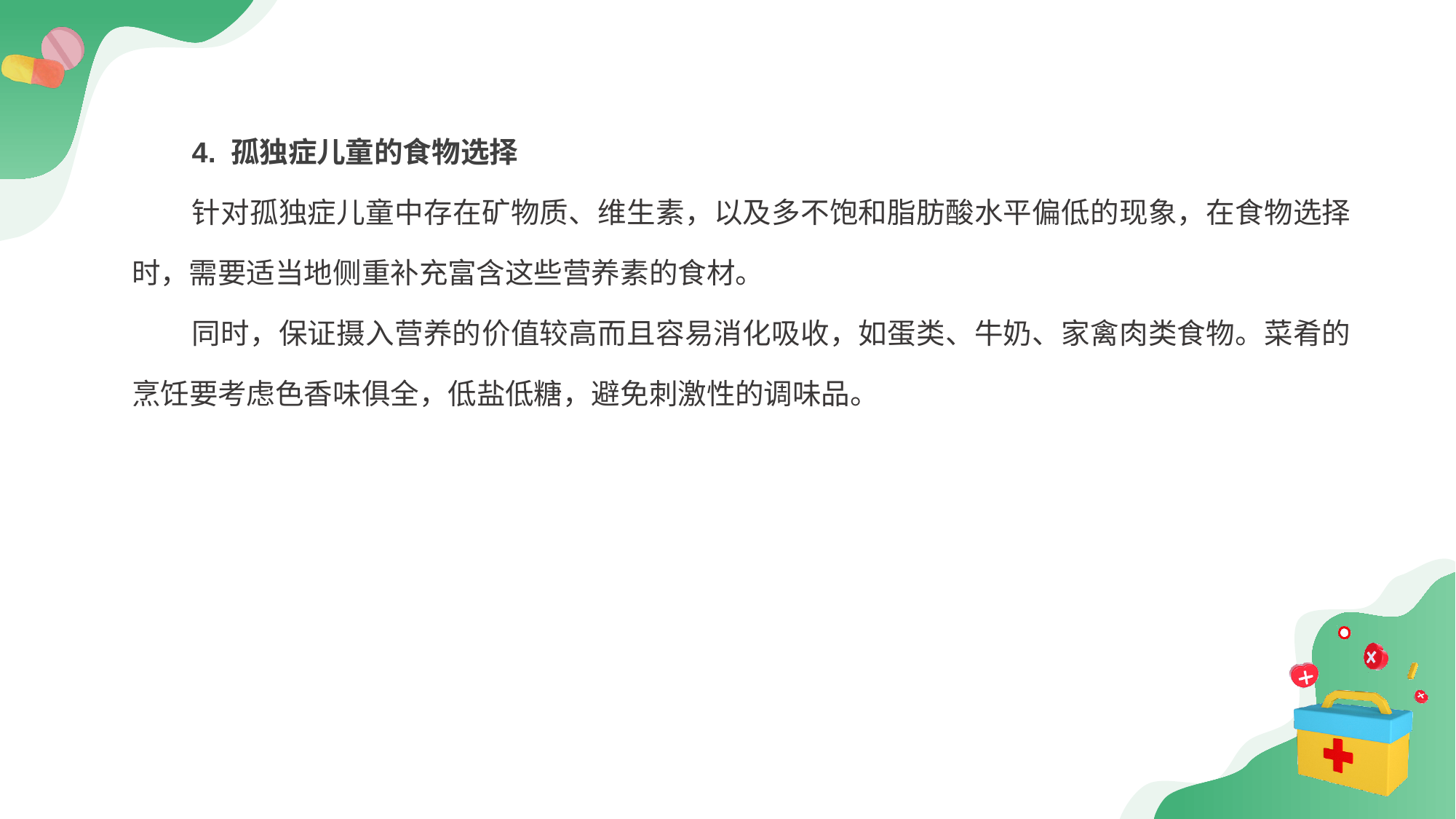

4. 孤独症儿童的食物选择
针对孤独症儿童中存在矿物质、维生素，以及多不饱和脂肪酸水平偏低的现象，在食物选择时，需要适当地侧重补充富含这些营养素的食材。
同时，保证摄入营养的价值较高而且容易消化吸收，如蛋类、牛奶、家禽肉类食物。菜肴的烹饪要考虑色香味俱全，低盐低糖，避免刺激性的调味品。